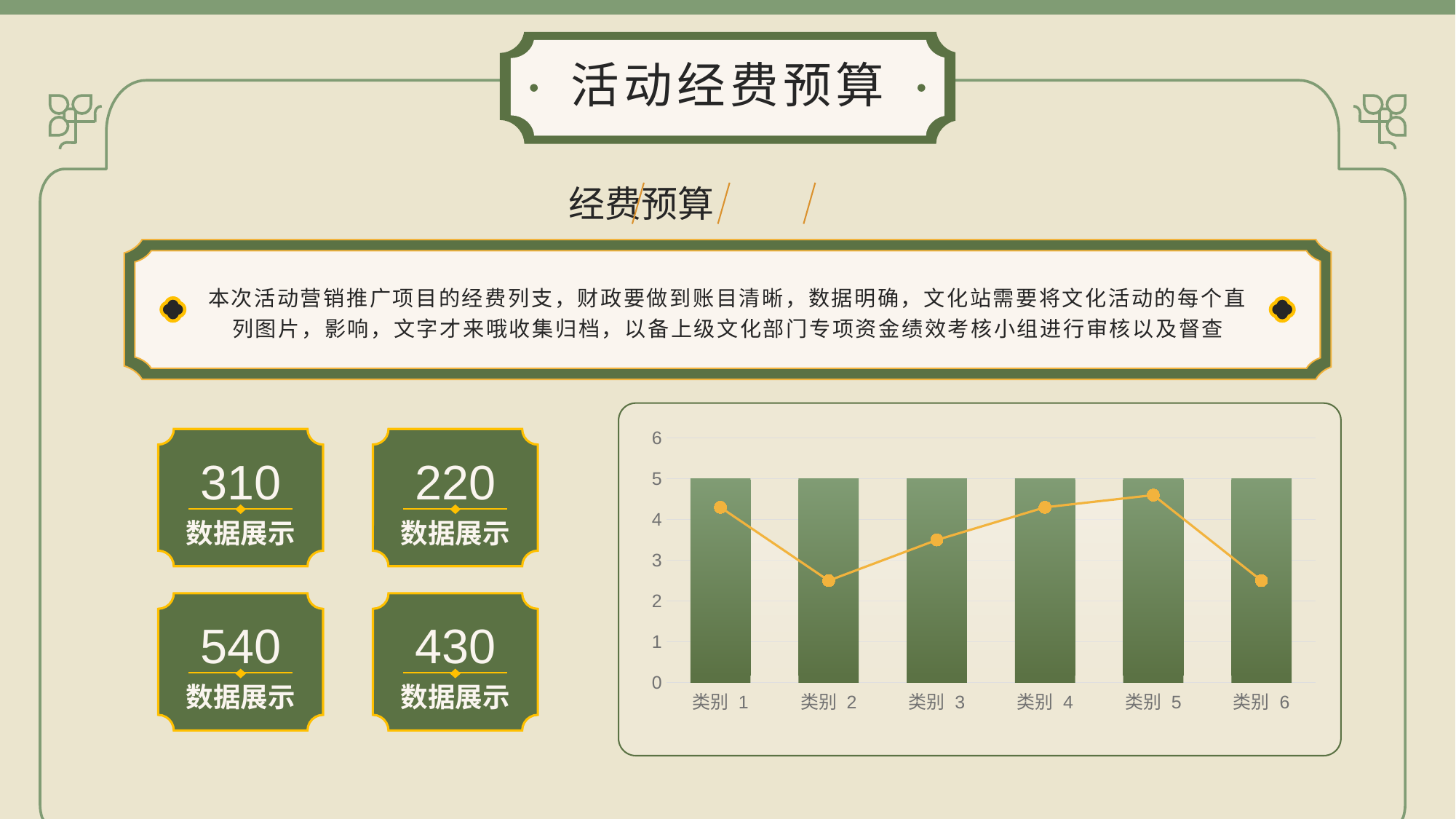

活动经费预算
经费预算

本次活动营销推广项目的经费列支，财政要做到账目清晰，数据明确，文化站需要将文化活动的每个直列图片，影响，文字才来哦收集归档，以备上级文化部门专项资金绩效考核小组进行审核以及督查

### Chart

| Category | 面积图 | 柱形图 | 折线图 |
|---|---|---|---|
| 类别 1 | 4.3 | 5.0 | 4.3 |
| 类别 2 | 2.5 | 5.0 | 2.5 |
| 类别 3 | 3.5 | 5.0 | 3.5 |
| 类别 4 | 4.3 | 5.0 | 4.3 |
| 类别 5 | 4.6 | 5.0 | 4.6 |
| 类别 6 | 2.5 | 5.0 | 2.5 |

310
220

数据展示
数据展示

540
430

数据展示
数据展示